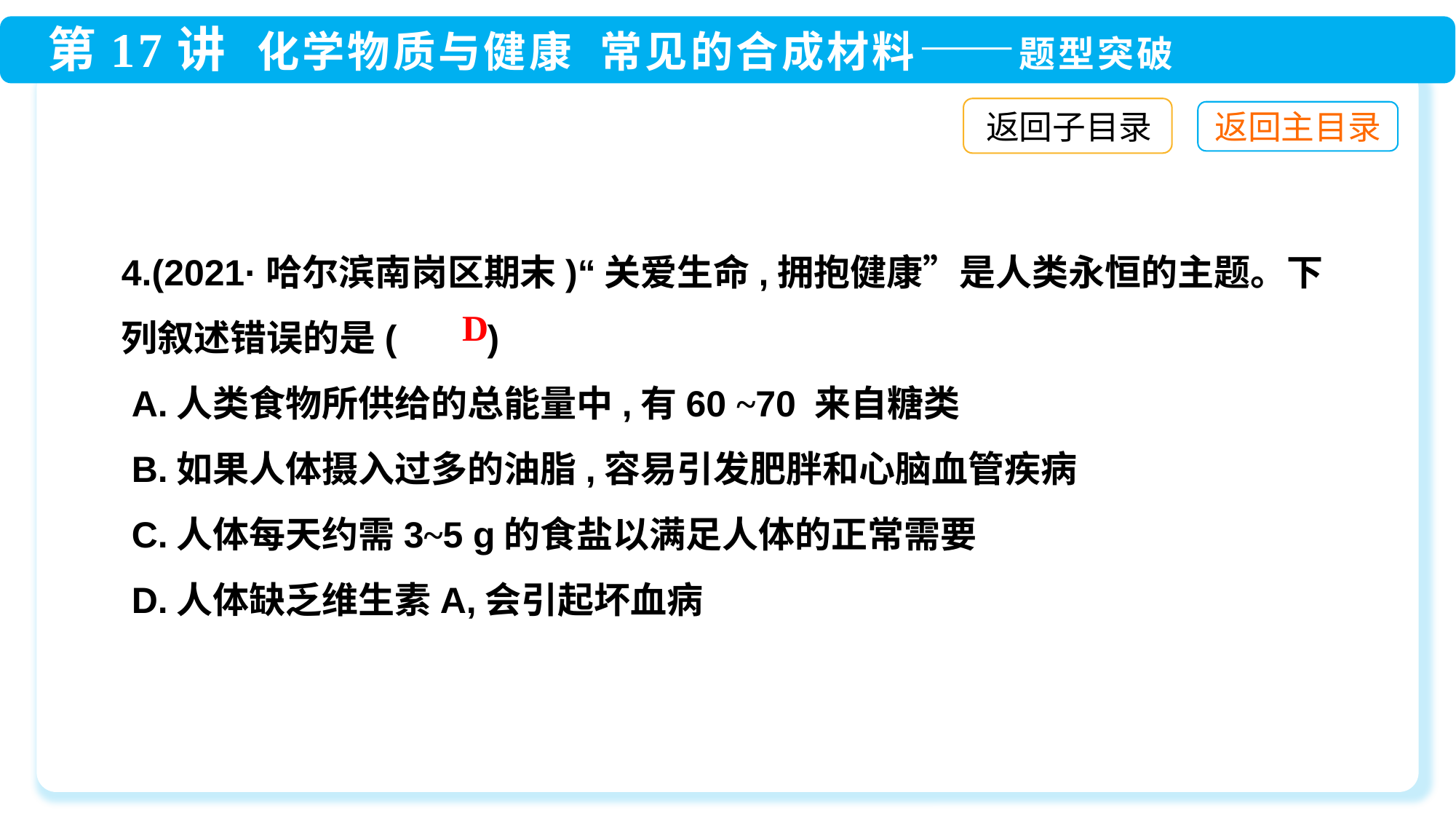

返回子目录
4.(2021·哈尔滨南岗区期末)“关爱生命,拥抱健康”是人类永恒的主题。下列叙述错误的是(　　)
 A.人类食物所供给的总能量中,有60 ~70 来自糖类
 B.如果人体摄入过多的油脂,容易引发肥胖和心脑血管疾病
 C.人体每天约需3~5 g的食盐以满足人体的正常需要
 D.人体缺乏维生素A,会引起坏血病
D